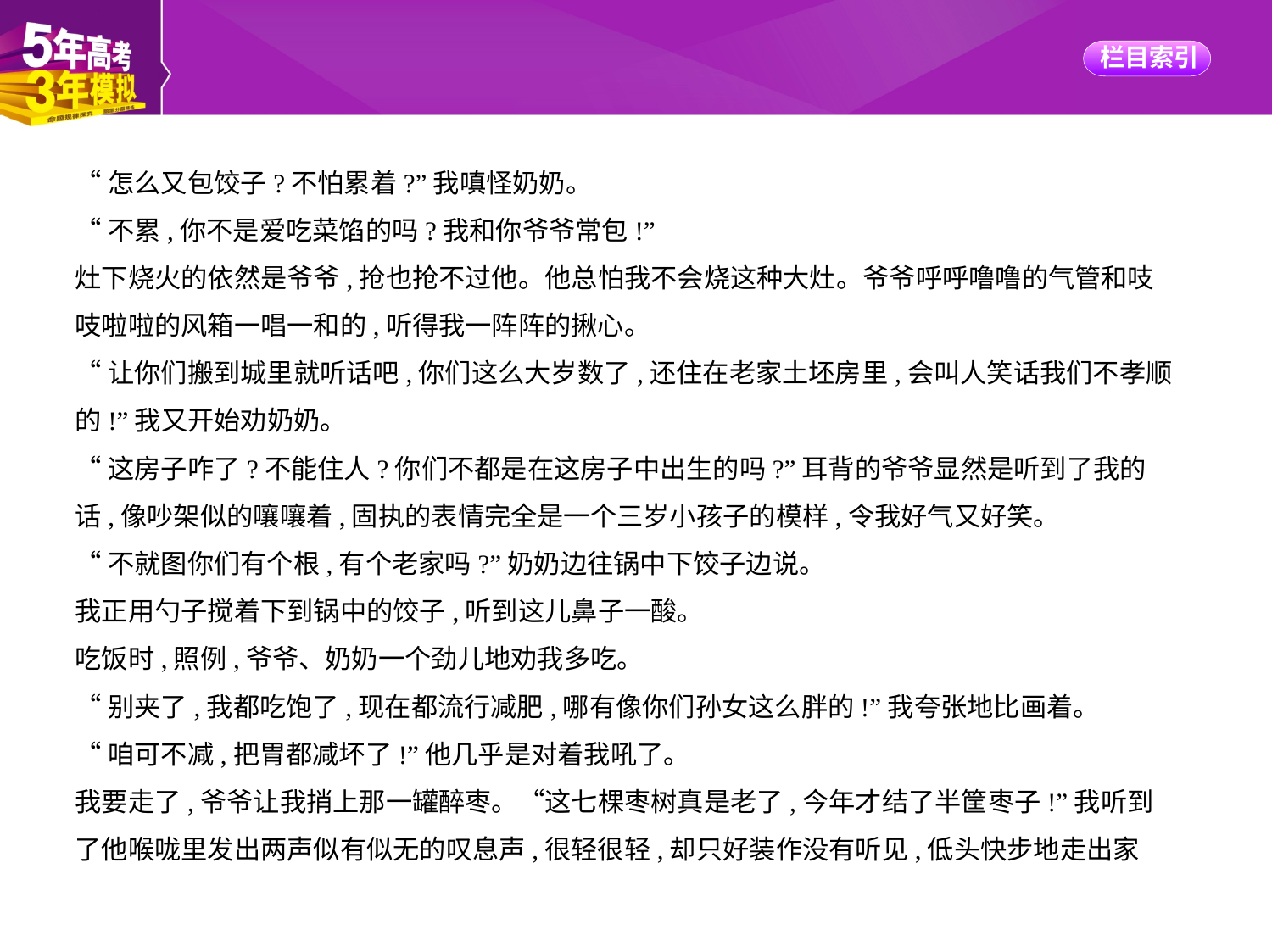

“怎么又包饺子?不怕累着?”我嗔怪奶奶。
“不累,你不是爱吃菜馅的吗?我和你爷爷常包!”
灶下烧火的依然是爷爷,抢也抢不过他。他总怕我不会烧这种大灶。爷爷呼呼噜噜的气管和吱
吱啦啦的风箱一唱一和的,听得我一阵阵的揪心。
“让你们搬到城里就听话吧,你们这么大岁数了,还住在老家土坯房里,会叫人笑话我们不孝顺
的!”我又开始劝奶奶。
“这房子咋了?不能住人?你们不都是在这房子中出生的吗?”耳背的爷爷显然是听到了我的
话,像吵架似的嚷嚷着,固执的表情完全是一个三岁小孩子的模样,令我好气又好笑。
“不就图你们有个根,有个老家吗?”奶奶边往锅中下饺子边说。
我正用勺子搅着下到锅中的饺子,听到这儿鼻子一酸。
吃饭时,照例,爷爷、奶奶一个劲儿地劝我多吃。
“别夹了,我都吃饱了,现在都流行减肥,哪有像你们孙女这么胖的!”我夸张地比画着。
“咱可不减,把胃都减坏了!”他几乎是对着我吼了。
我要走了,爷爷让我捎上那一罐醉枣。“这七棵枣树真是老了,今年才结了半筐枣子!”我听到
了他喉咙里发出两声似有似无的叹息声,很轻很轻,却只好装作没有听见,低头快步地走出家